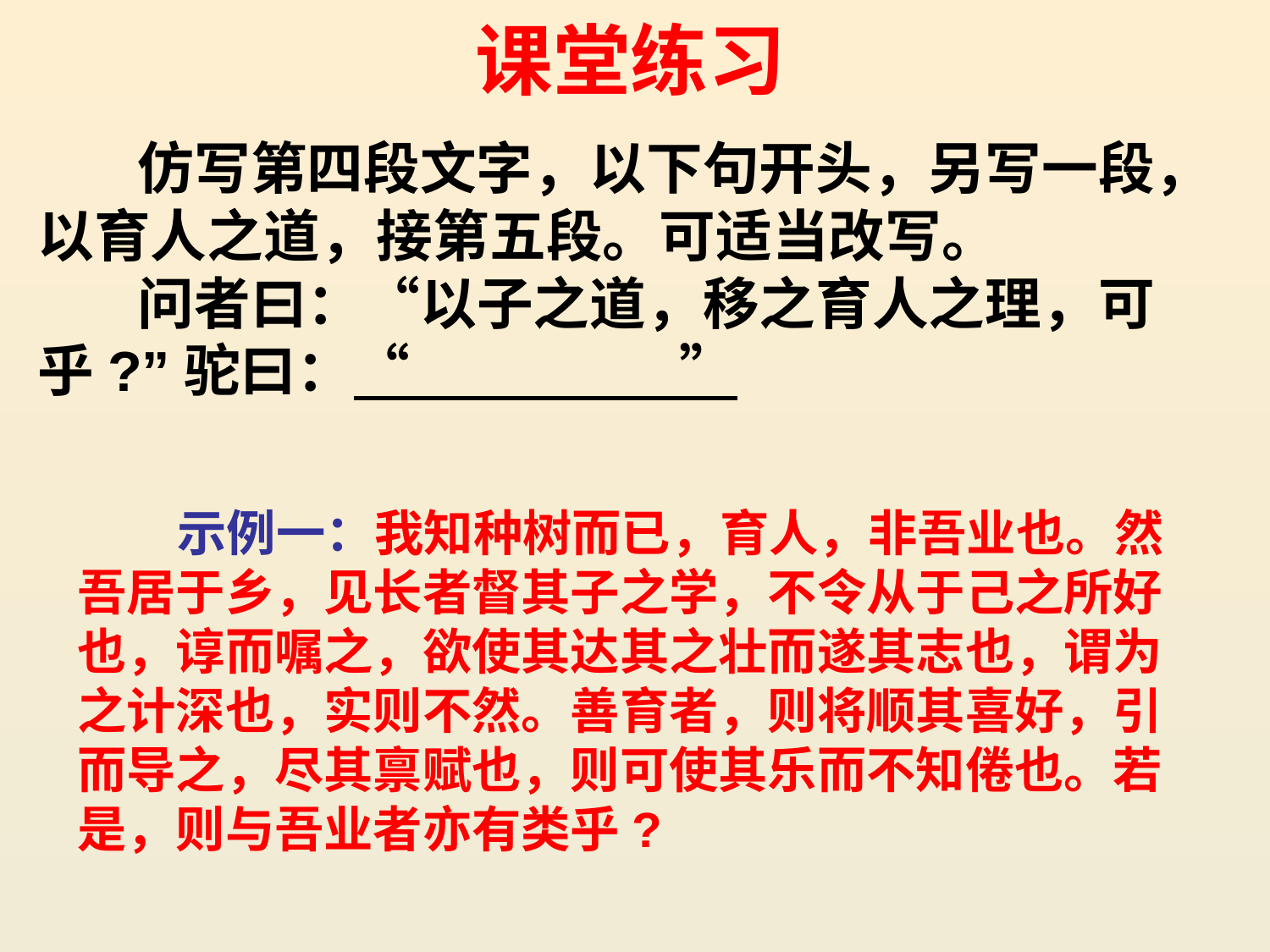

# 课堂练习
仿写第四段文字，以下句开头，另写一段，以育人之道，接第五段。可适当改写。
问者曰：“以子之道，移之育人之理，可乎?”驼曰：“                     ”
示例一：我知种树而已，育人，非吾业也。然吾居于乡，见长者督其子之学，不令从于己之所好也，谆而嘱之，欲使其达其之壮而遂其志也，谓为之计深也，实则不然。善育者，则将顺其喜好，引而导之，尽其禀赋也，则可使其乐而不知倦也。若是，则与吾业者亦有类乎?